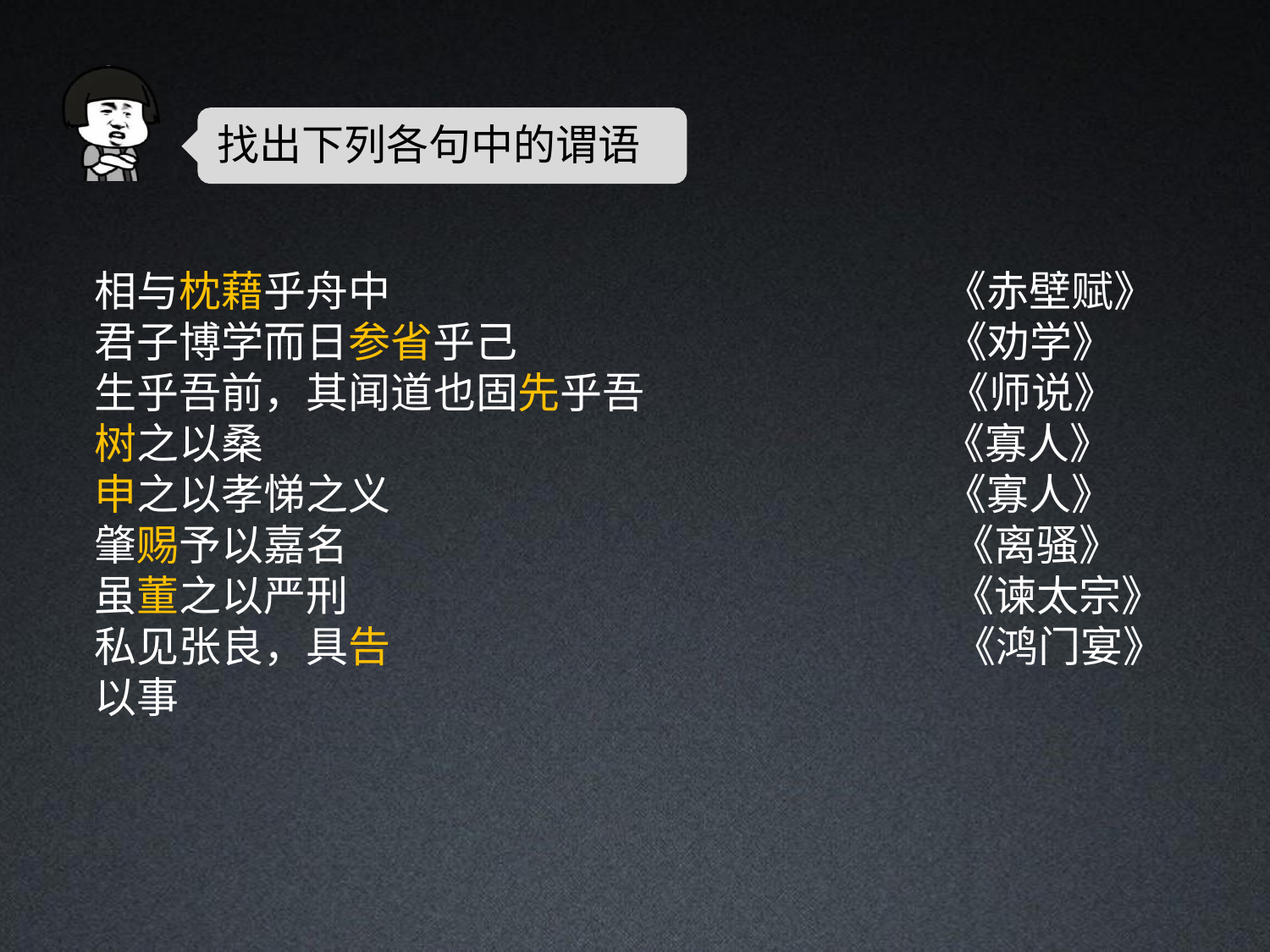

# 找出下列各句中的谓语

相与枕藉乎舟中
君子博学而日参省乎己
生乎吾前，其闻道也固先乎吾 树之以桑
申之以孝悌之义
肇赐予以嘉名
虽董之以严刑
私见张良，具告以事
《赤壁赋》
《劝学》
《师说》
《寡人》
《寡人》
《离骚》
《谏太宗》
《鸿门宴》